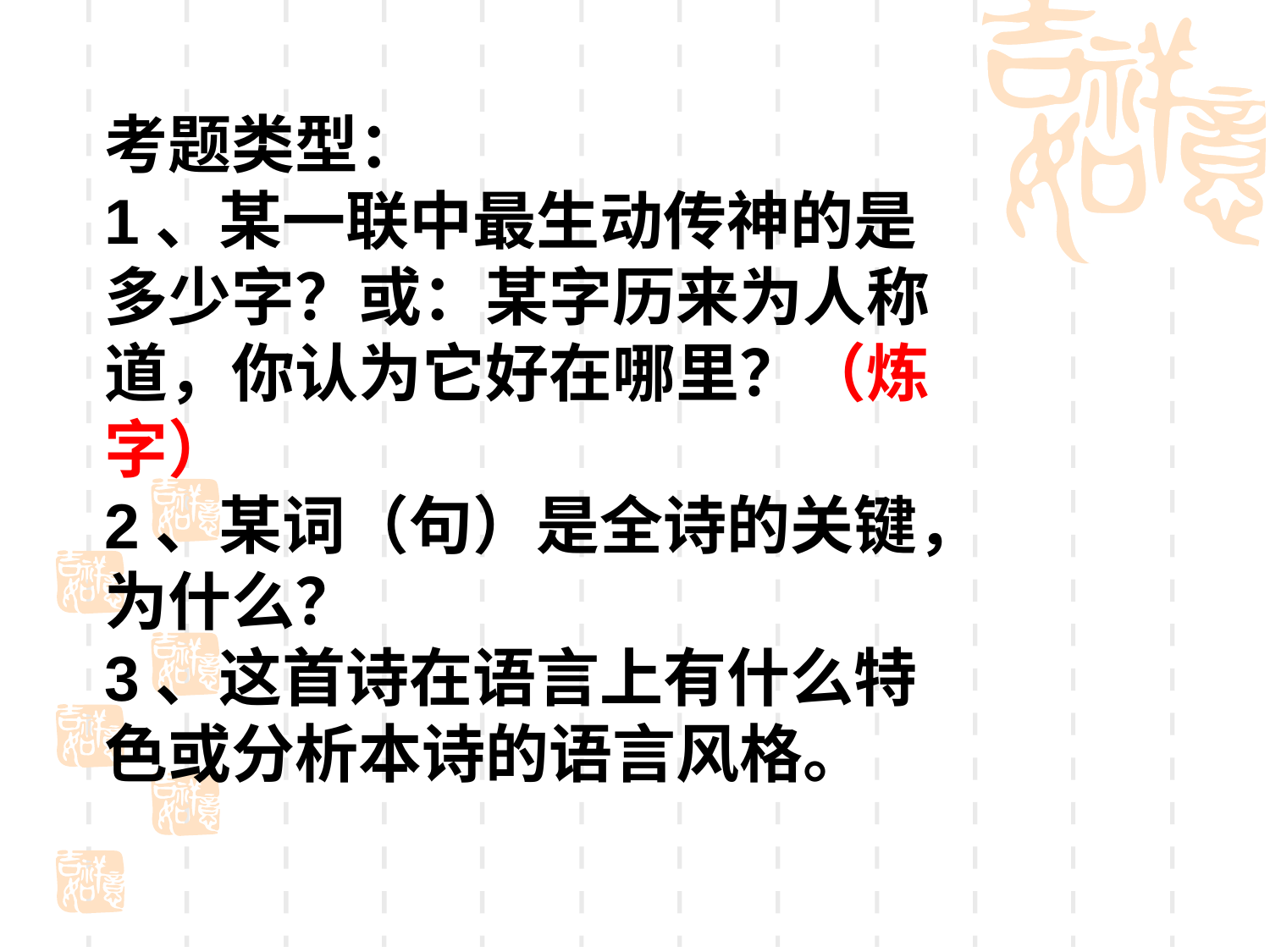

考题类型：
1、某一联中最生动传神的是多少字？或：某字历来为人称道，你认为它好在哪里？（炼字）
2、某词（句）是全诗的关键，为什么？
3、这首诗在语言上有什么特色或分析本诗的语言风格。